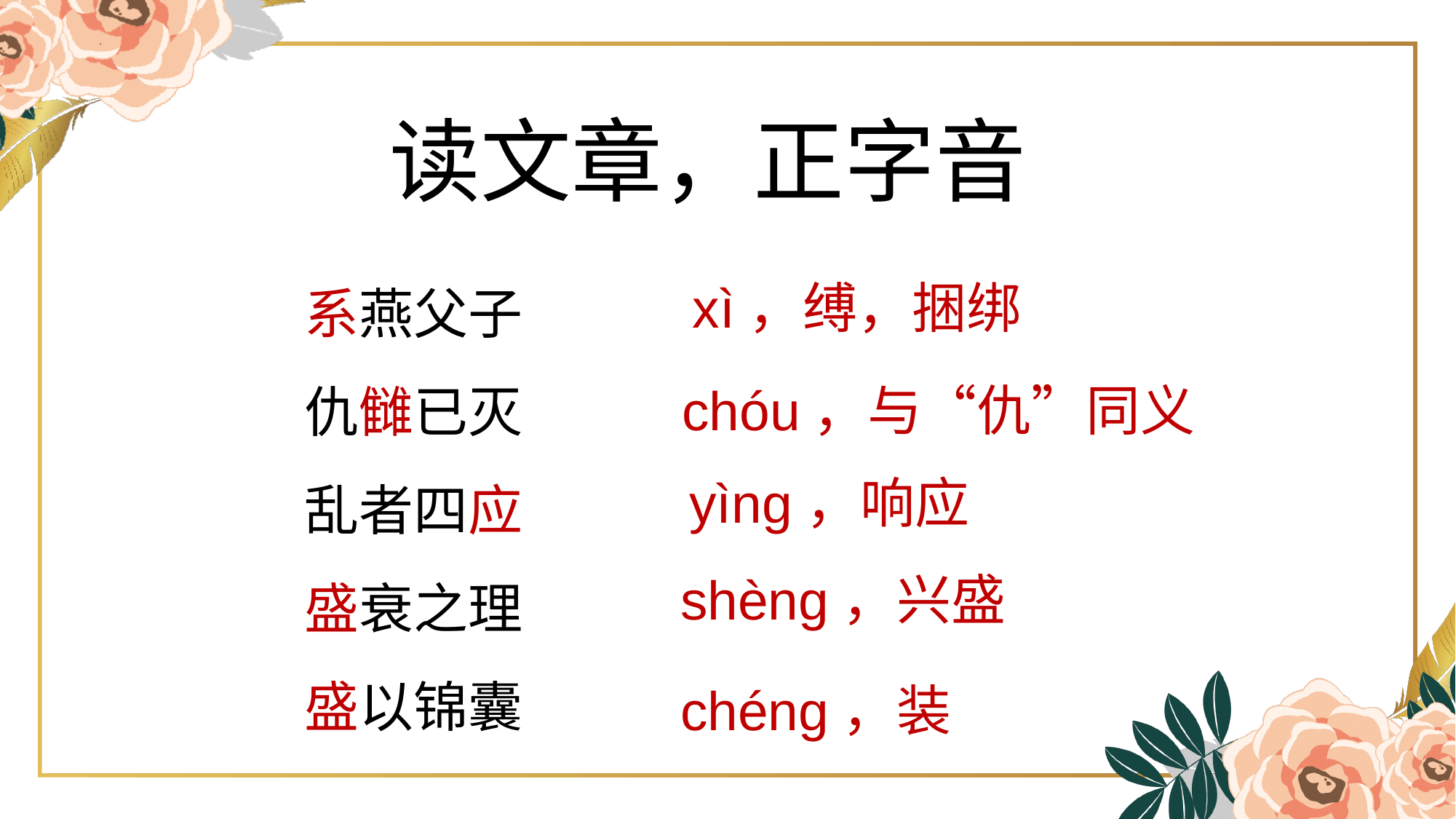

读文章，正字音
系燕父子
仇雠已灭
乱者四应
盛衰之理
盛以锦囊
xì，缚，捆绑
chóu，与“仇”同义
yìnɡ，响应
shènɡ，兴盛
chénɡ，装